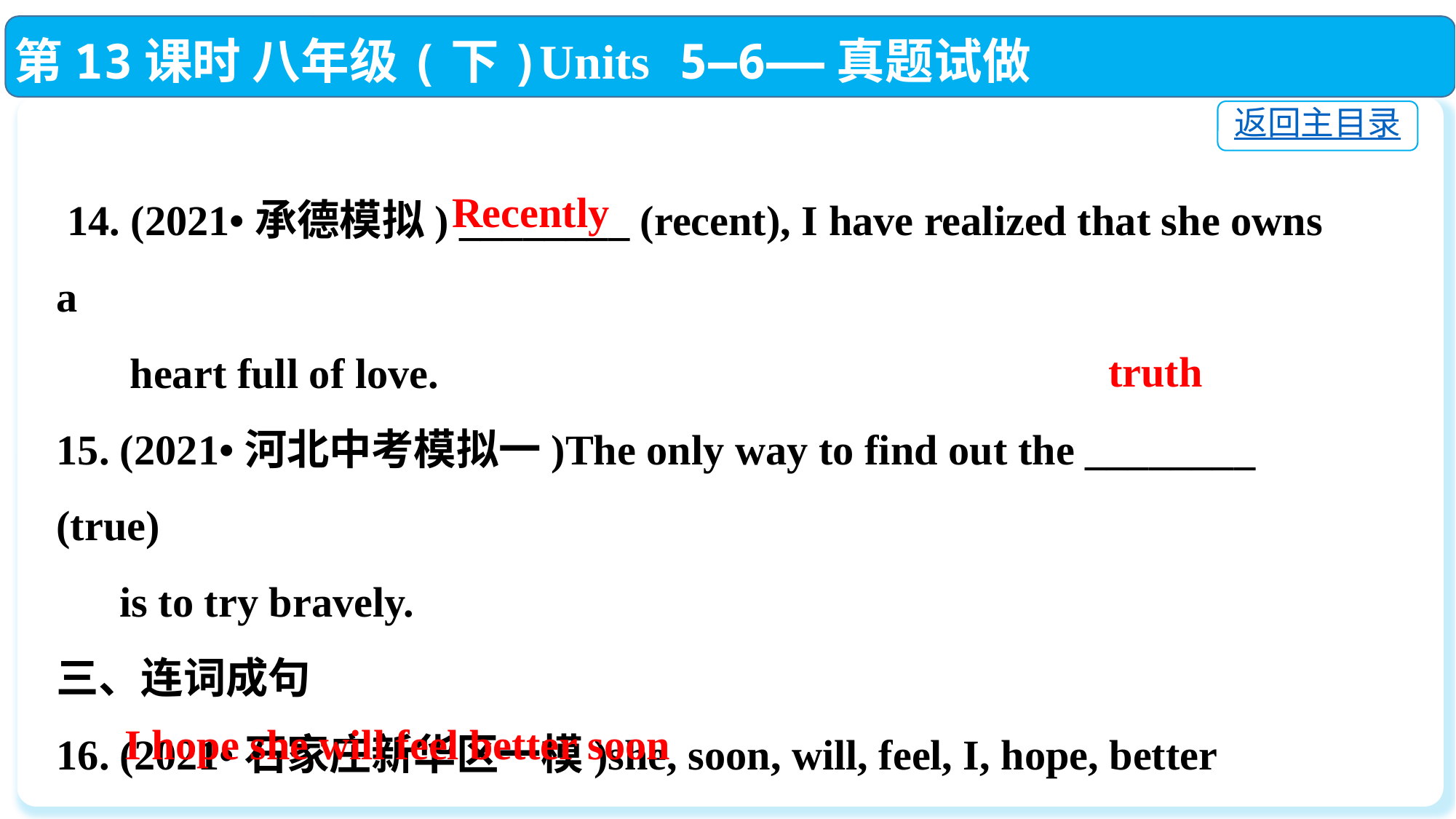

第13课时 八年级(下)Units 5—6——真题试做

返回主目录
 14. (2021•承德模拟) ________ (recent), I have realized that she owns a
       heart full of love.
15. (2021•河北中考模拟一)The only way to find out the ________ (true)
      is to try bravely.
三、连词成句
16. (2021•石家庄新华区一模)she, soon, will, feel, I, hope, better

      ______________________________________.
Recently
truth
 I hope she will feel better soon